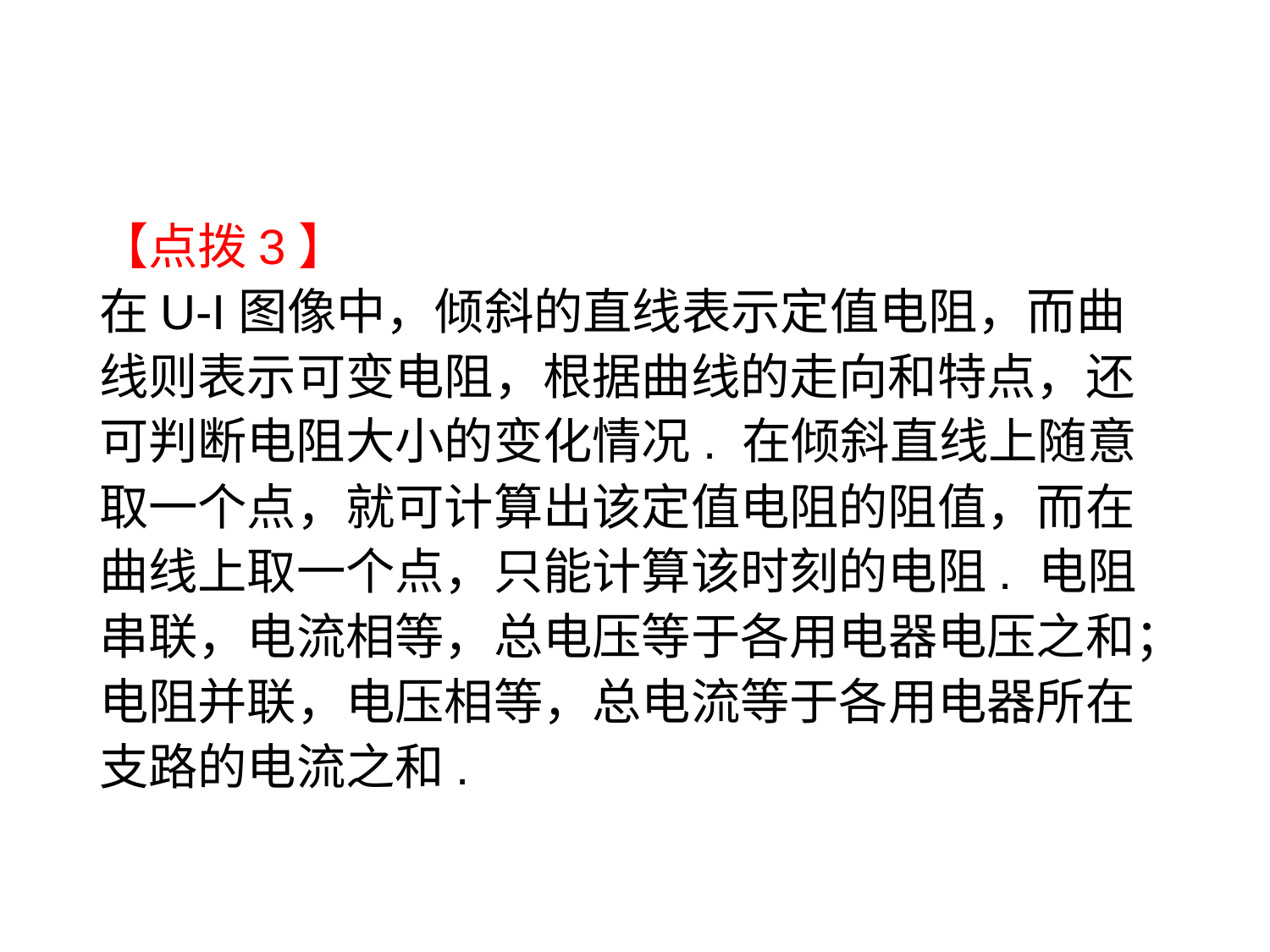

【点拨3】
在U-I图像中，倾斜的直线表示定值电阻，而曲线则表示可变电阻，根据曲线的走向和特点，还可判断电阻大小的变化情况. 在倾斜直线上随意取一个点，就可计算出该定值电阻的阻值，而在曲线上取一个点，只能计算该时刻的电阻. 电阻串联，电流相等，总电压等于各用电器电压之和；电阻并联，电压相等，总电流等于各用电器所在支路的电流之和.